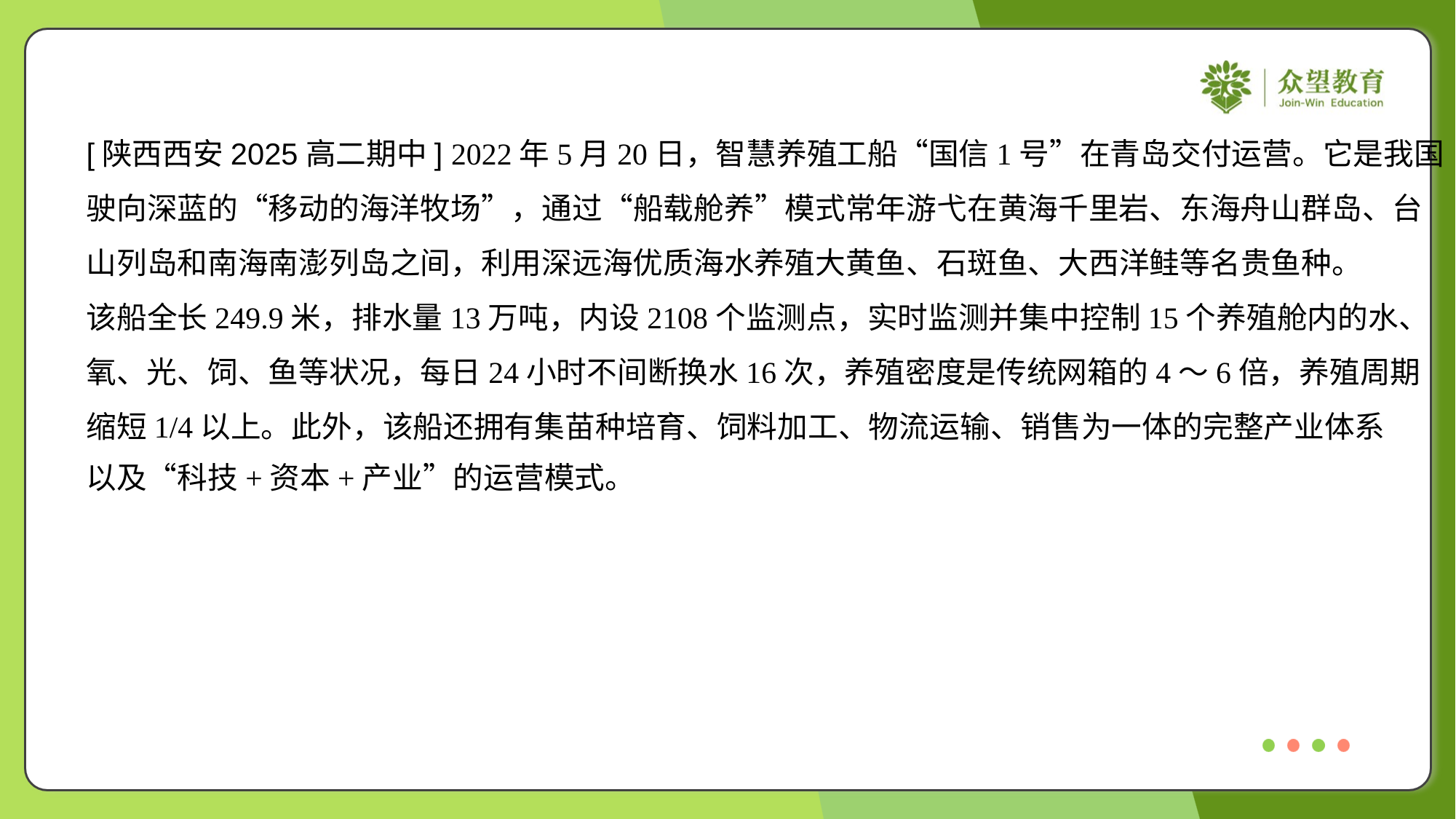

[陕西西安2025高二期中] 2022年5月20日，智慧养殖工船“国信1号”在青岛交付运营。它是我国
驶向深蓝的“移动的海洋牧场”，通过“船载舱养”模式常年游弋在黄海千里岩、东海舟山群岛、台
山列岛和南海南澎列岛之间，利用深远海优质海水养殖大黄鱼、石斑鱼、大西洋鲑等名贵鱼种。
该船全长249.9米，排水量13万吨，内设2108个监测点，实时监测并集中控制15个养殖舱内的水、
氧、光、饲、鱼等状况，每日24小时不间断换水16次，养殖密度是传统网箱的4～6倍，养殖周期
缩短1/4以上。此外，该船还拥有集苗种培育、饲料加工、物流运输、销售为一体的完整产业体系
以及“科技+资本+产业”的运营模式。